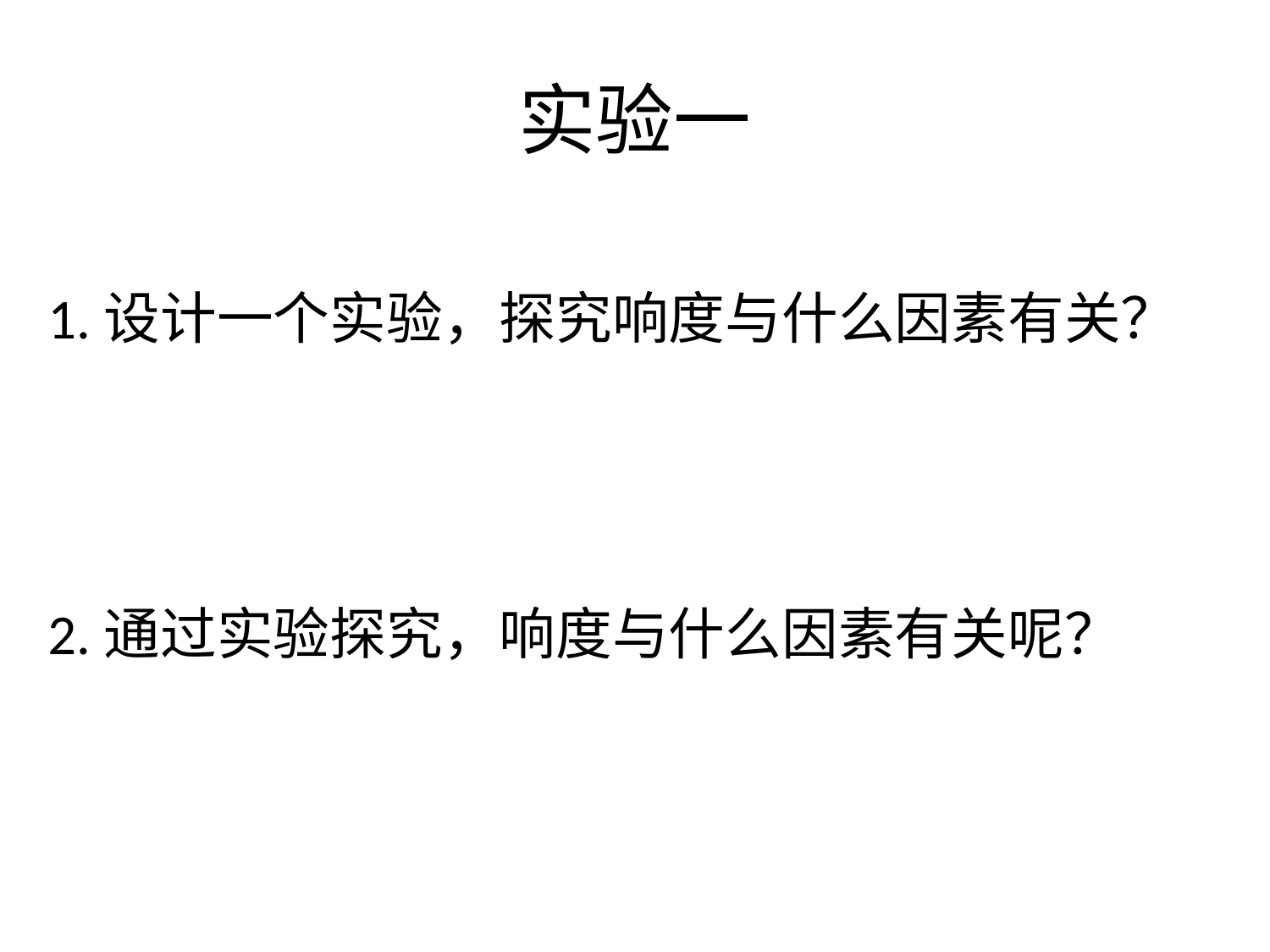

# 实验一
1.设计一个实验，探究响度与什么因素有关？

2.通过实验探究，响度与什么因素有关呢？